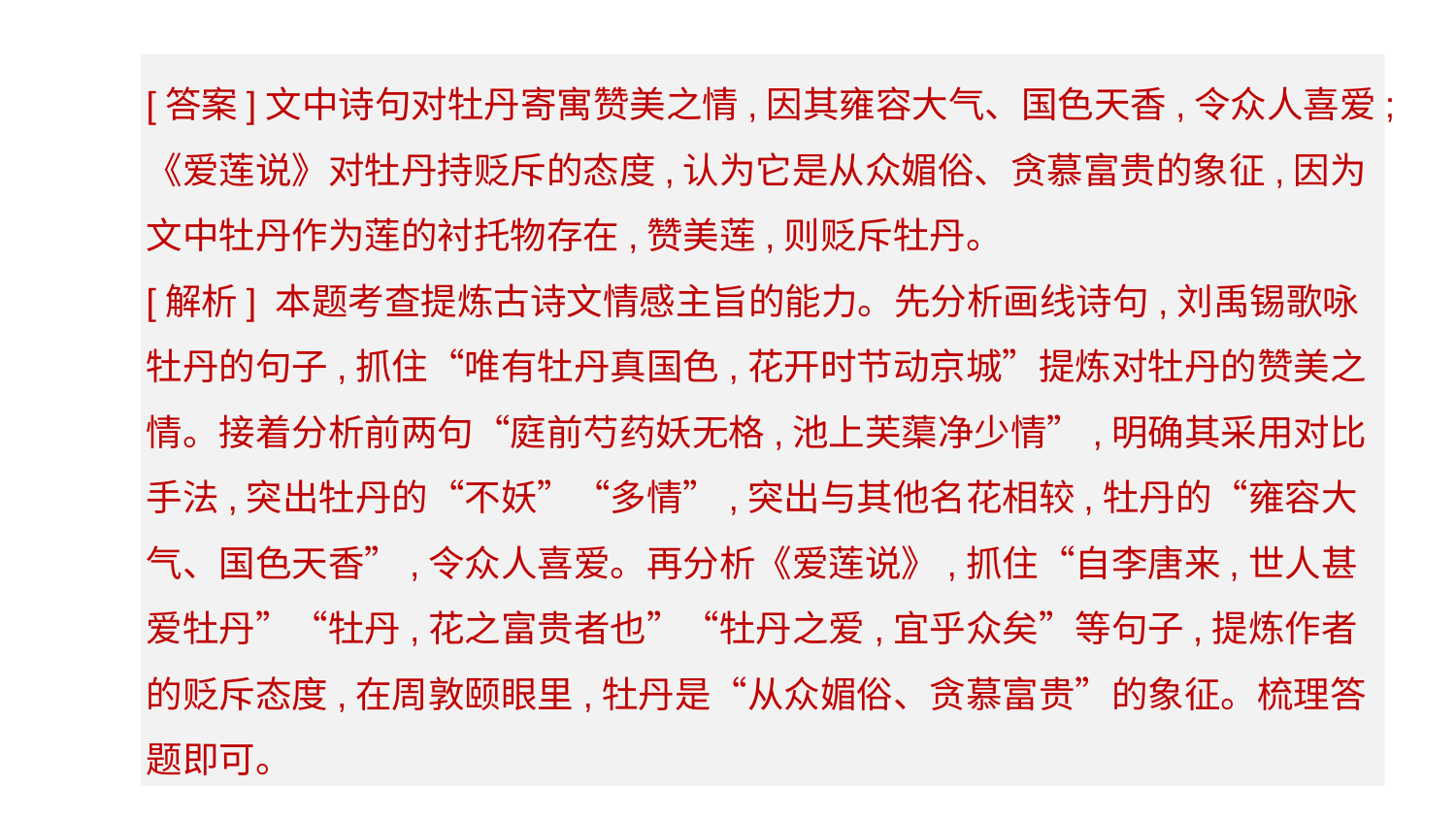

[答案]文中诗句对牡丹寄寓赞美之情,因其雍容大气、国色天香,令众人喜爱;《爱莲说》对牡丹持贬斥的态度,认为它是从众媚俗、贪慕富贵的象征,因为文中牡丹作为莲的衬托物存在,赞美莲,则贬斥牡丹。
[解析] 本题考查提炼古诗文情感主旨的能力。先分析画线诗句,刘禹锡歌咏牡丹的句子,抓住“唯有牡丹真国色,花开时节动京城”提炼对牡丹的赞美之情。接着分析前两句“庭前芍药妖无格,池上芙蕖净少情”,明确其采用对比手法,突出牡丹的“不妖”“多情”,突出与其他名花相较,牡丹的“雍容大气、国色天香”,令众人喜爱。再分析《爱莲说》,抓住“自李唐来,世人甚爱牡丹”“牡丹,花之富贵者也”“牡丹之爱,宜乎众矣”等句子,提炼作者的贬斥态度,在周敦颐眼里,牡丹是“从众媚俗、贪慕富贵”的象征。梳理答题即可。